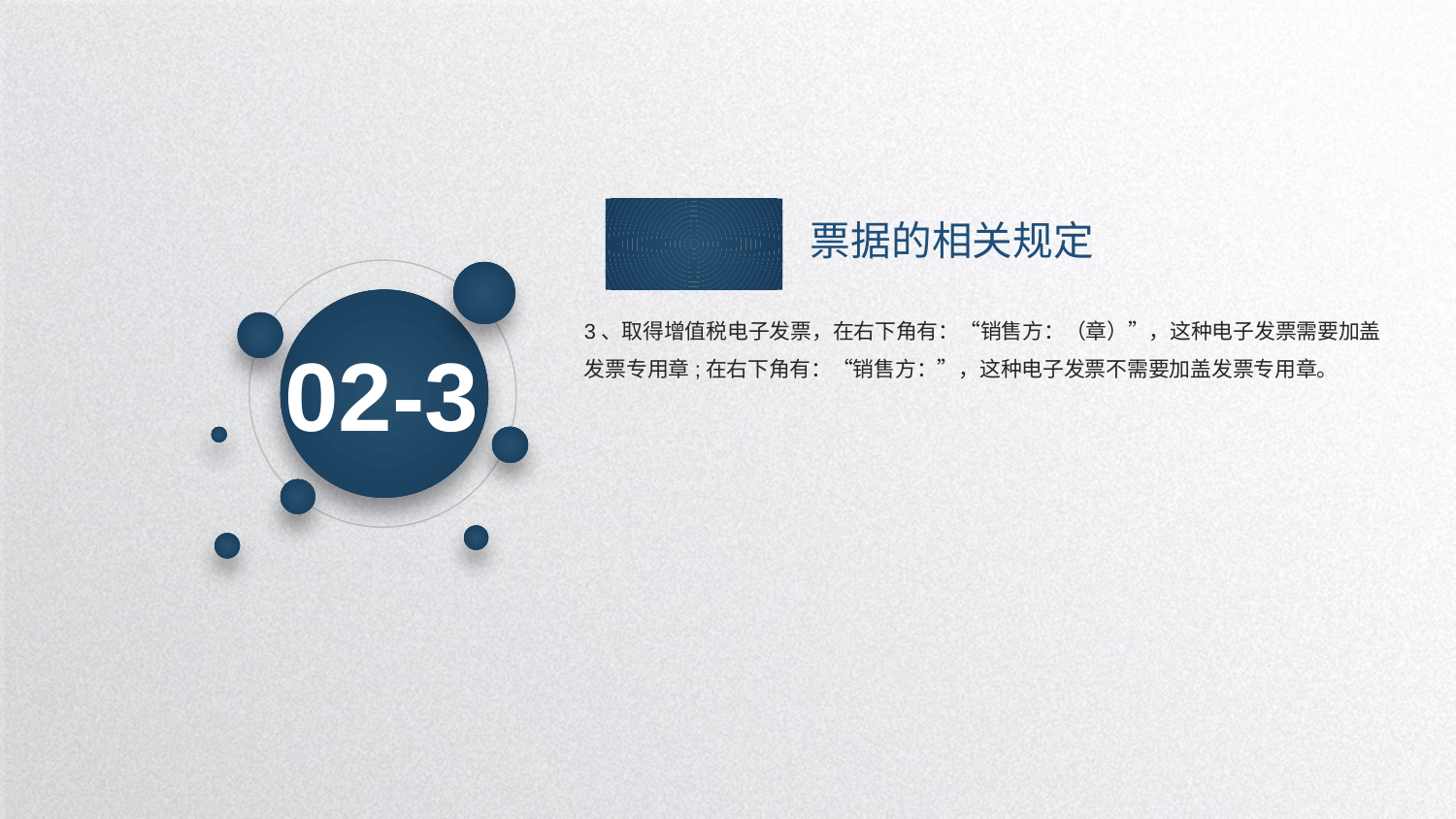

票据的相关规定

02-3
3、取得增值税电子发票，在右下角有：“销售方：（章）”，这种电子发票需要加盖发票专用章;在右下角有：“销售方：”，这种电子发票不需要加盖发票专用章。